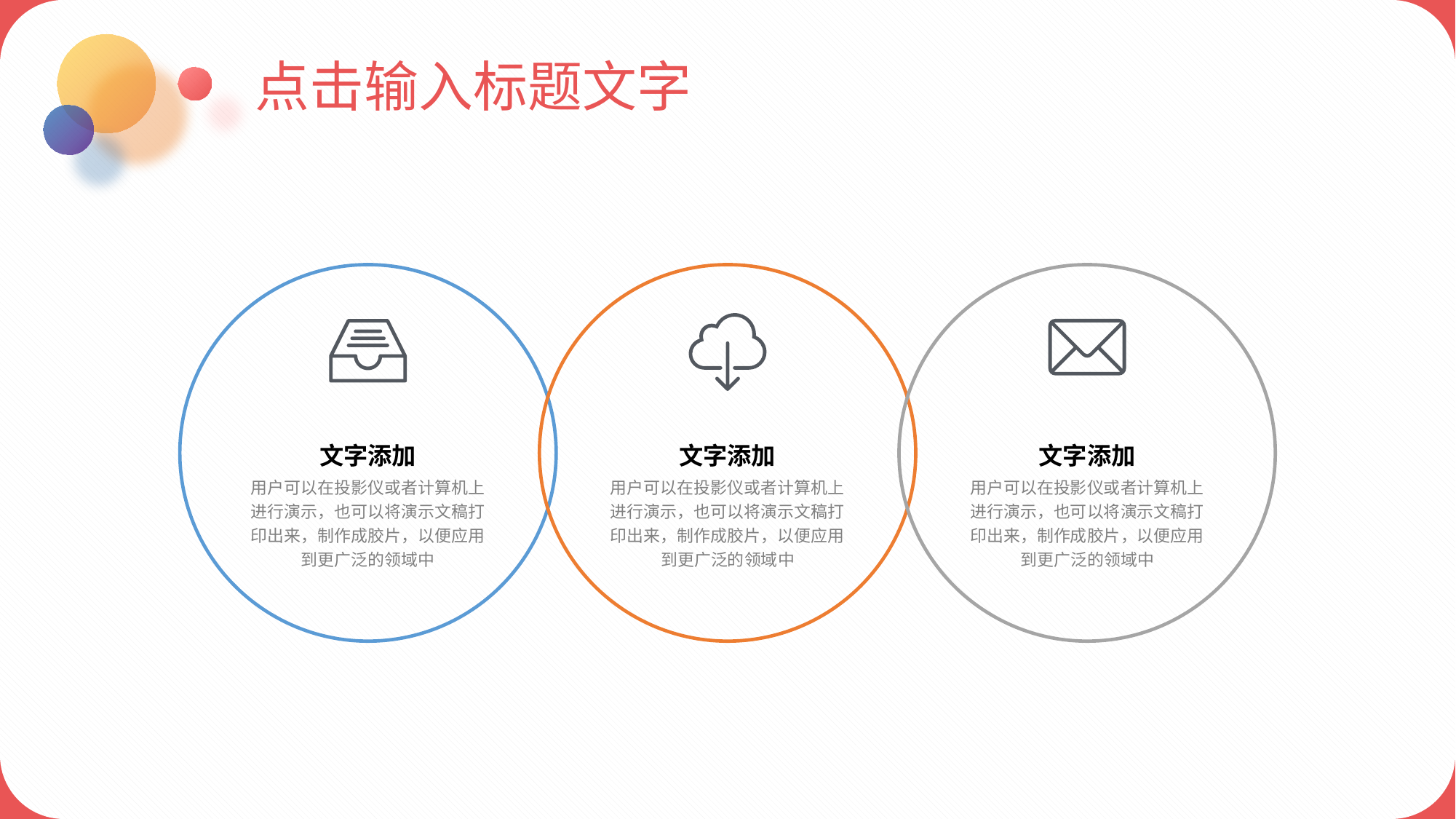

点击输入标题文字

文字添加
文字添加
文字添加
用户可以在投影仪或者计算机上进行演示，也可以将演示文稿打印出来，制作成胶片，以便应用到更广泛的领域中
用户可以在投影仪或者计算机上进行演示，也可以将演示文稿打印出来，制作成胶片，以便应用到更广泛的领域中
用户可以在投影仪或者计算机上进行演示，也可以将演示文稿打印出来，制作成胶片，以便应用到更广泛的领域中